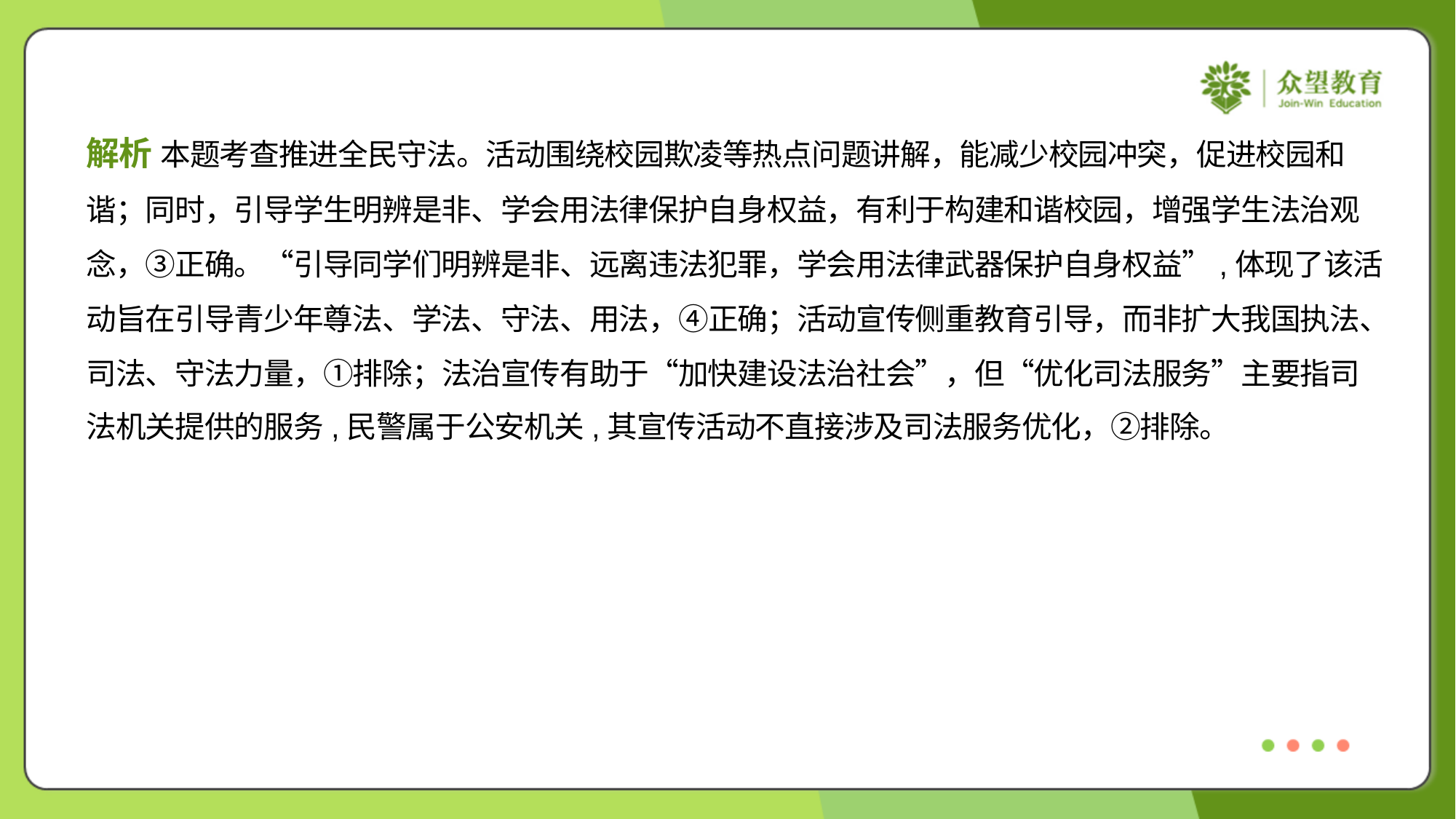

解析 本题考查推进全民守法。活动围绕校园欺凌等热点问题讲解，能减少校园冲突，促进校园和
谐；同时，引导学生明辨是非、学会用法律保护自身权益，有利于构建和谐校园，增强学生法治观
念，③正确。“引导同学们明辨是非、远离违法犯罪，学会用法律武器保护自身权益”,体现了该活
动旨在引导青少年尊法、学法、守法、用法，④正确；活动宣传侧重教育引导，而非扩大我国执法、
司法、守法力量，①排除；法治宣传有助于“加快建设法治社会”，但“优化司法服务”主要指司
法机关提供的服务,民警属于公安机关,其宣传活动不直接涉及司法服务优化，②排除。